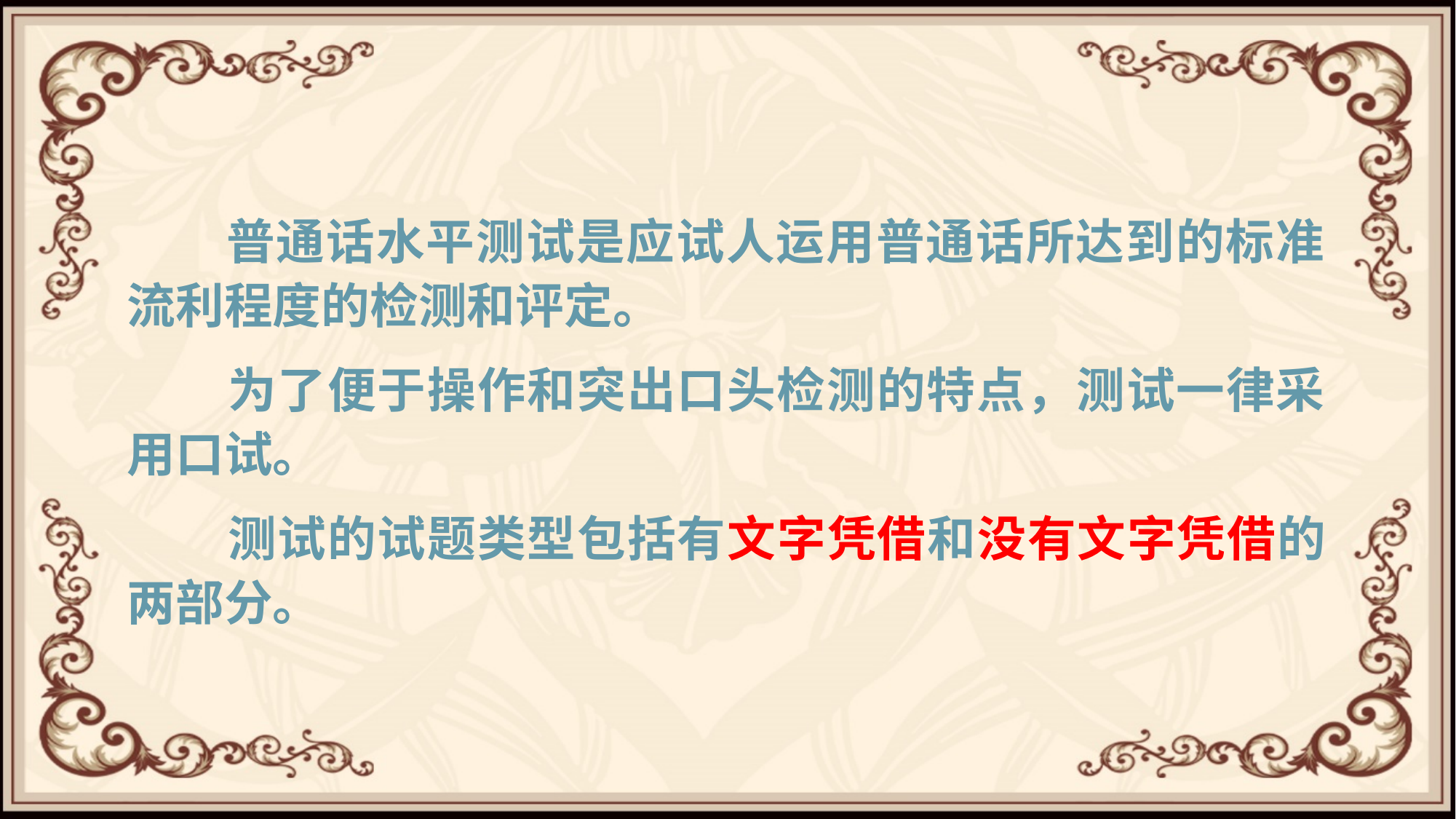

普通话水平测试是应试人运用普通话所达到的标准流利程度的检测和评定。
       为了便于操作和突出口头检测的特点，测试一律采用口试。
       测试的试题类型包括有文字凭借和没有文字凭借的两部分。